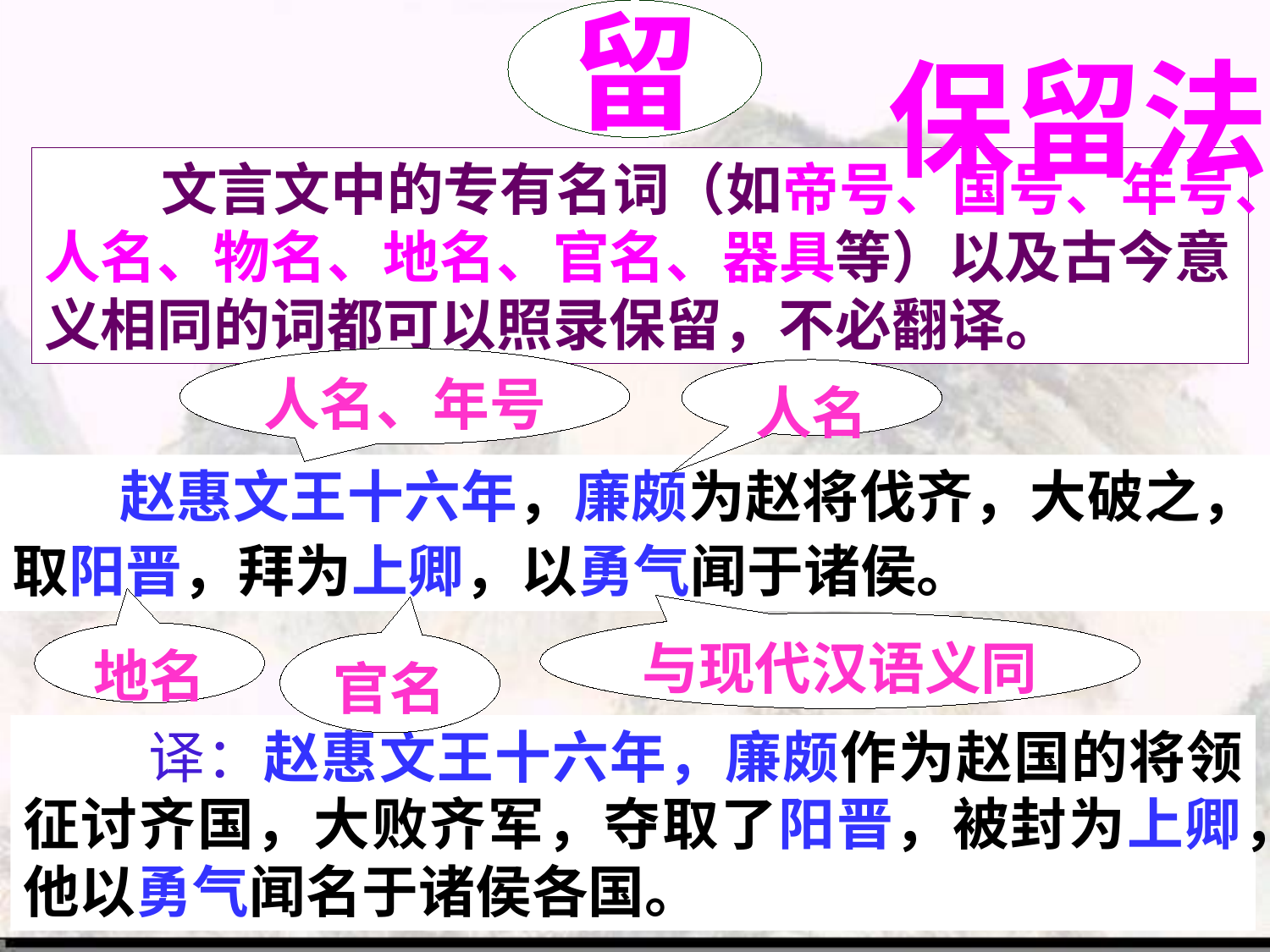

留
保留法
        文言文中的专有名词（如帝号、国号、年号、人名、物名、地名、官名、器具等）以及古今意义相同的词都可以照录保留，不必翻译。
人名、年号
人名
       赵惠文王十六年，廉颇为赵将伐齐，大破之，取阳晋，拜为上卿，以勇气闻于诸侯。
与现代汉语义同
地名
官名
              译：赵惠文王十六年，廉颇作为赵国的将领征讨齐国，大败齐军，夺取了阳晋，被封为上卿，他以勇气闻名于诸侯各国。